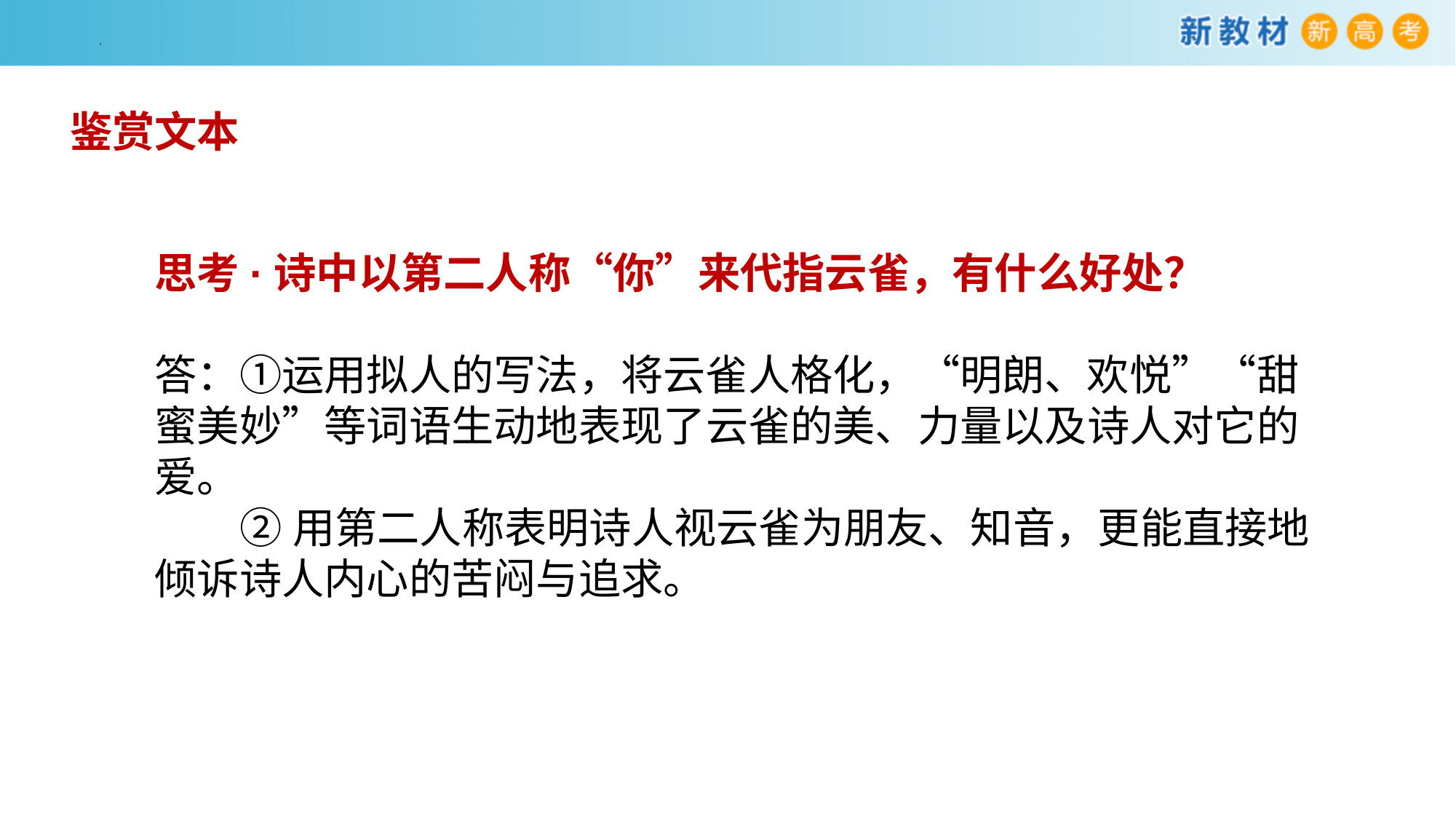

鉴赏文本
思考·诗中以第二人称“你”来代指云雀，有什么好处？

答：①运用拟人的写法，将云雀人格化，“明朗、欢悦”“甜蜜美妙”等词语生动地表现了云雀的美、力量以及诗人对它的爱。
         ②用第二人称表明诗人视云雀为朋友、知音，更能直接地倾诉诗人内心的苦闷与追求。